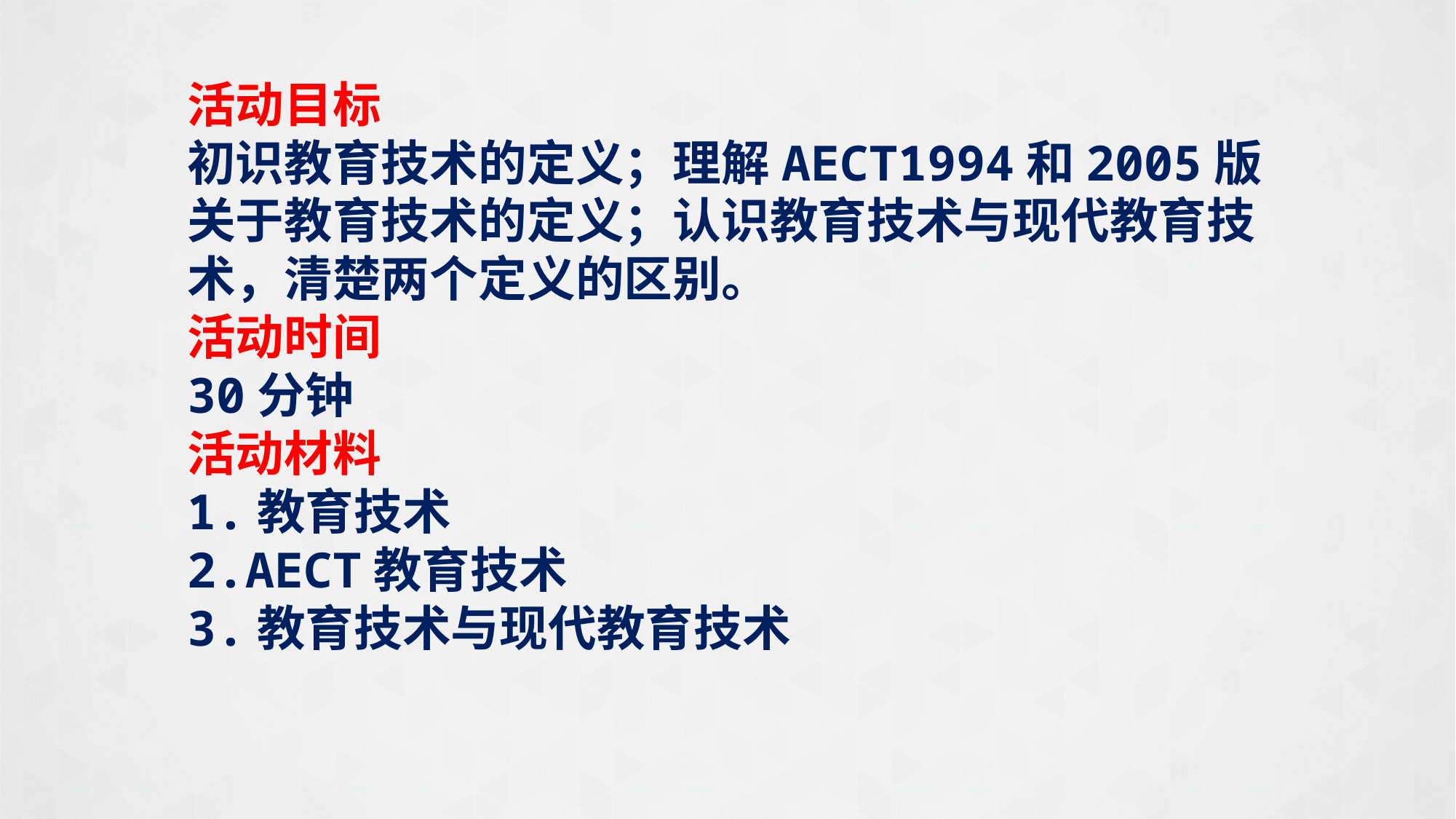

活动目标
初识教育技术的定义；理解AECT1994和2005版关于教育技术的定义；认识教育技术与现代教育技术，清楚两个定义的区别。
活动时间
30分钟
活动材料
1.教育技术
2.AECT教育技术
3.教育技术与现代教育技术